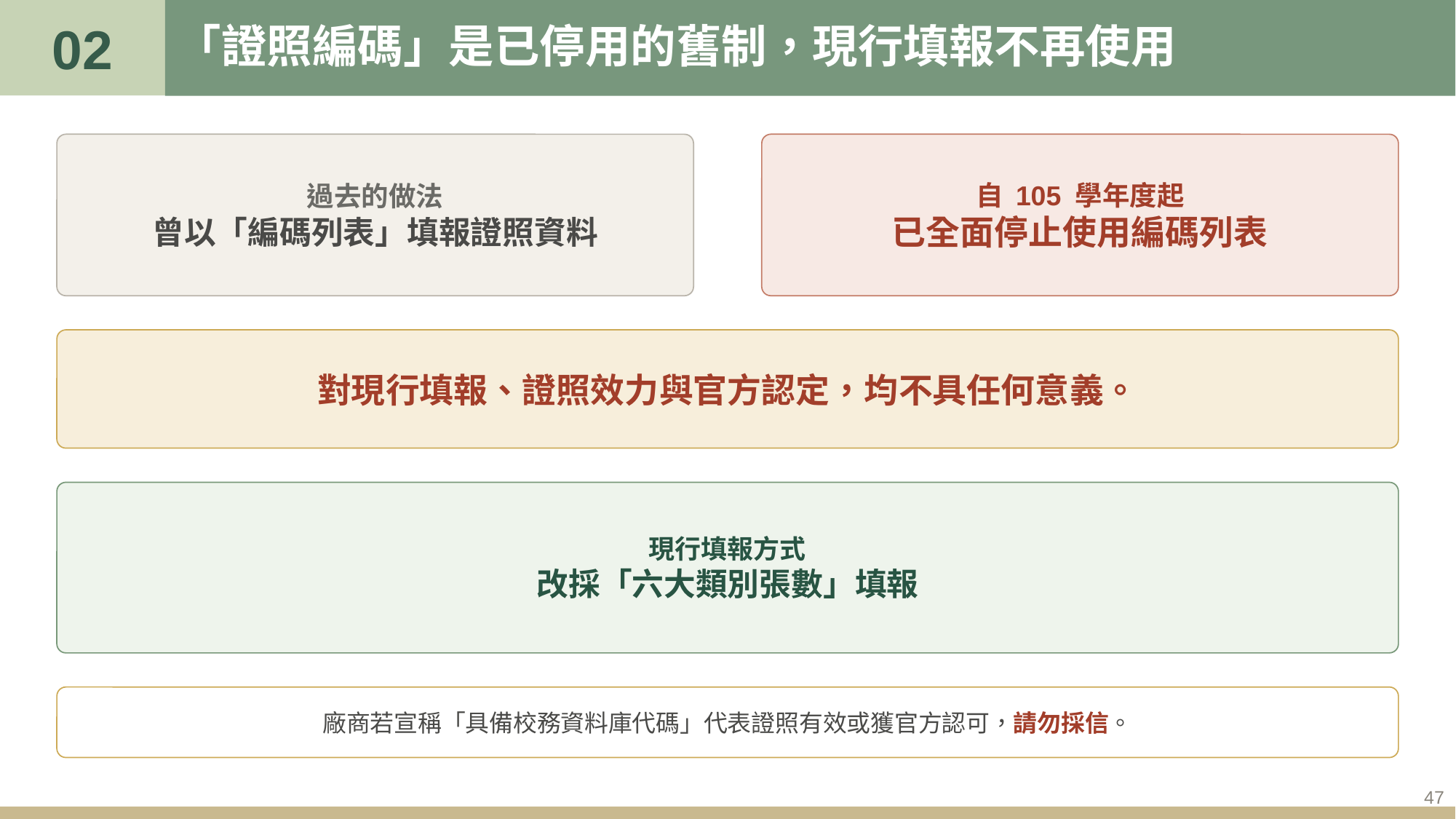

02
# 「證照編碼」是已停用的舊制，現行填報不再使用
過去的做法
曾以「編碼列表」填報證照資料
自 105 學年度起
已全面停止使用編碼列表
對現行填報、證照效力與官方認定，均不具任何意義。
現行填報方式
改採「六大類別張數」填報
廠商若宣稱「具備校務資料庫代碼」代表證照有效或獲官方認可，請勿採信。
47